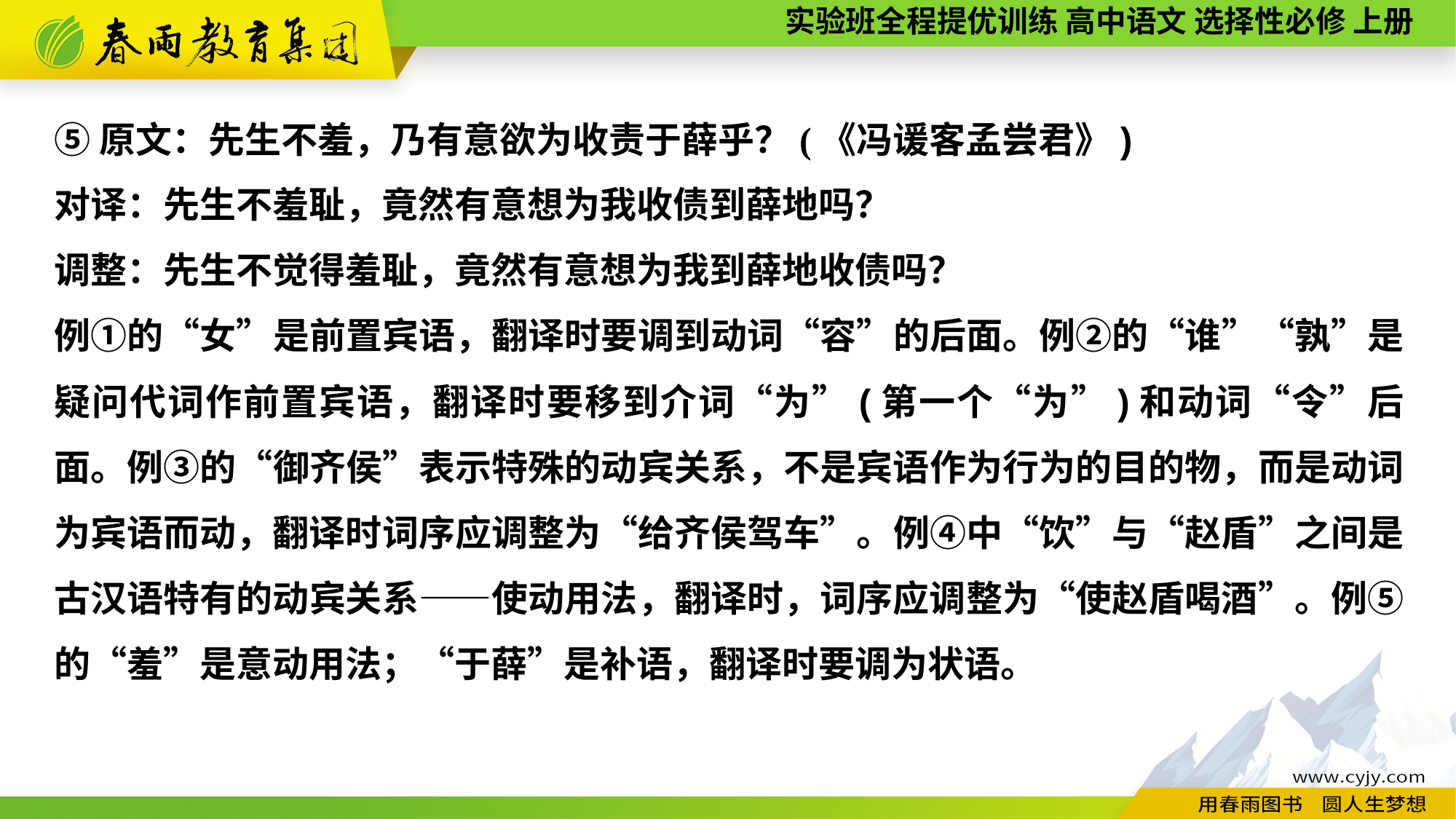

⑤原文：先生不羞，乃有意欲为收责于薛乎？(《冯谖客孟尝君》)
对译：先生不羞耻，竟然有意想为我收债到薛地吗？
调整：先生不觉得羞耻，竟然有意想为我到薛地收债吗？
例①的“女”是前置宾语，翻译时要调到动词“容”的后面。例②的“谁”“孰”是疑问代词作前置宾语，翻译时要移到介词“为”(第一个“为”)和动词“令”后面。例③的“御齐侯”表示特殊的动宾关系，不是宾语作为行为的目的物，而是动词为宾语而动，翻译时词序应调整为“给齐侯驾车”。例④中“饮”与“赵盾”之间是古汉语特有的动宾关系——使动用法，翻译时，词序应调整为“使赵盾喝酒”。例⑤的“羞”是意动用法；“于薛”是补语，翻译时要调为状语。